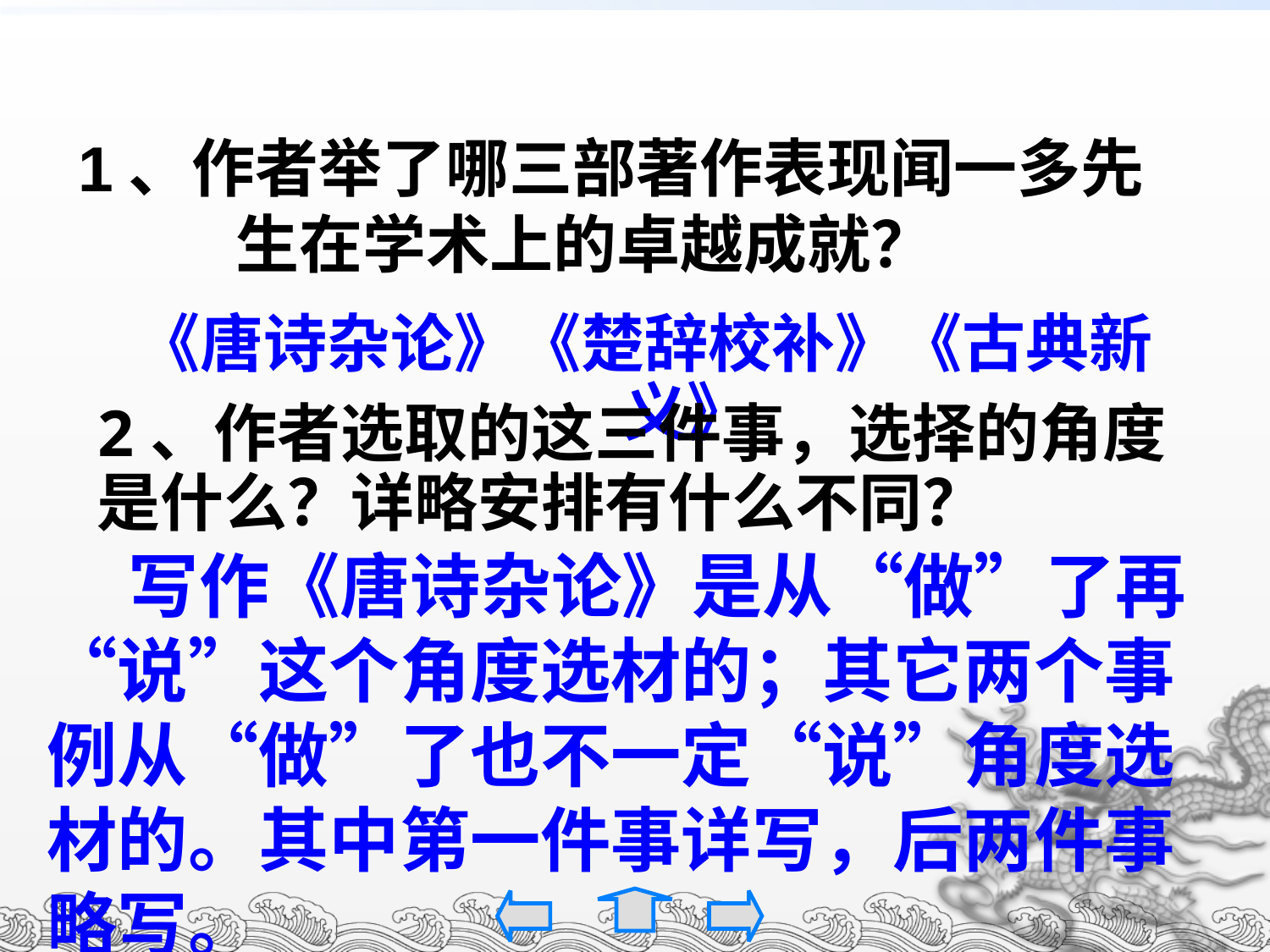

# 1、作者举了哪三部著作表现闻一多先生在学术上的卓越成就？
《唐诗杂论》《楚辞校补》《古典新义》
2、作者选取的这三件事，选择的角度是什么？详略安排有什么不同？
    写作《唐诗杂论》是从“做”了再“说”这个角度选材的；其它两个事例从“做”了也不一定“说”角度选材的。其中第一件事详写，后两件事略写。